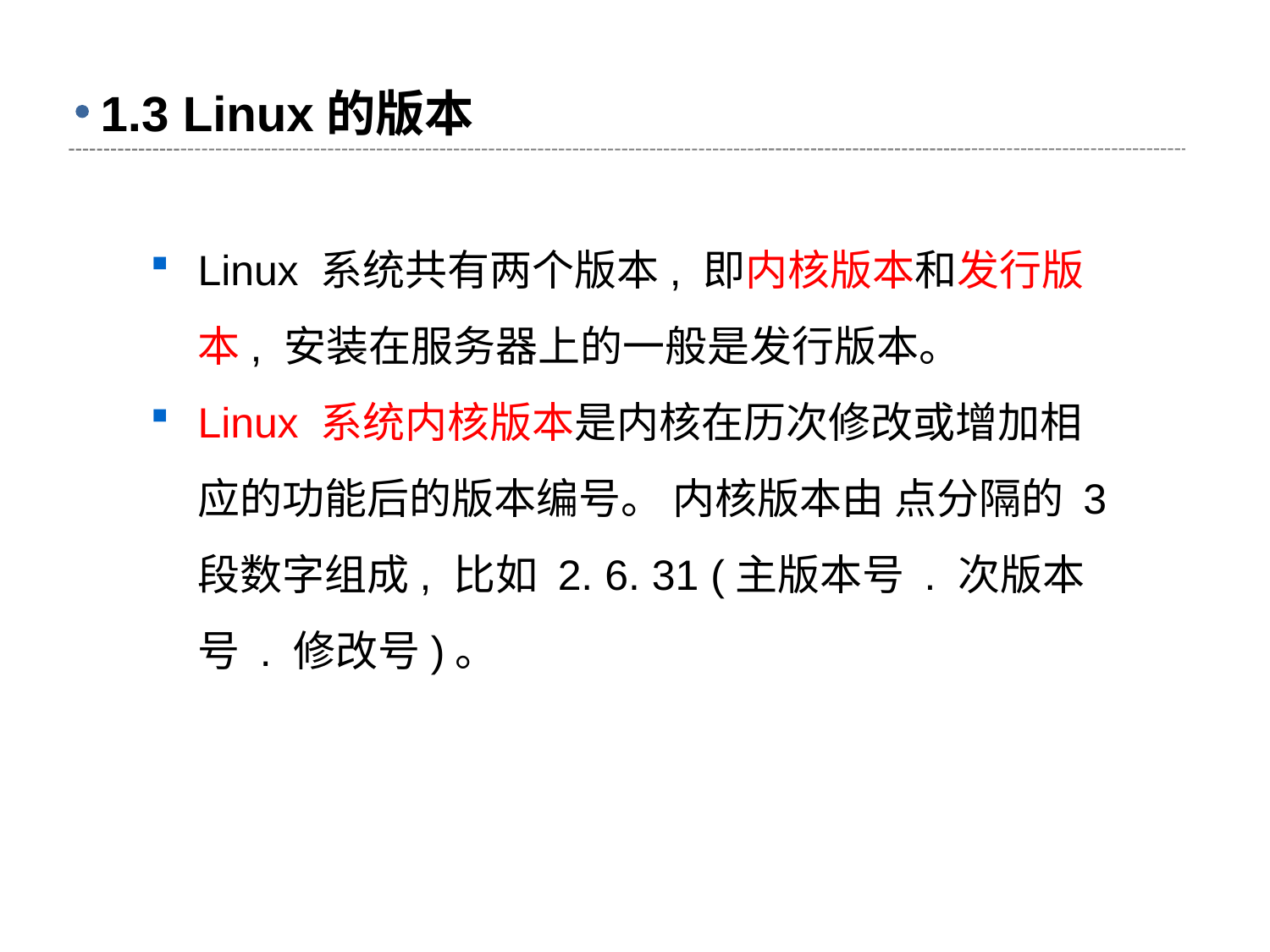

# 1.3 Linux的版本
Linux 系统共有两个版本, 即内核版本和发行版本, 安装在服务器上的一般是发行版本。
Linux 系统内核版本是内核在历次修改或增加相应的功能后的版本编号。 内核版本由 点分隔的 3 段数字组成, 比如 2. 6. 31 (主版本号 . 次版本号 . 修改号)。